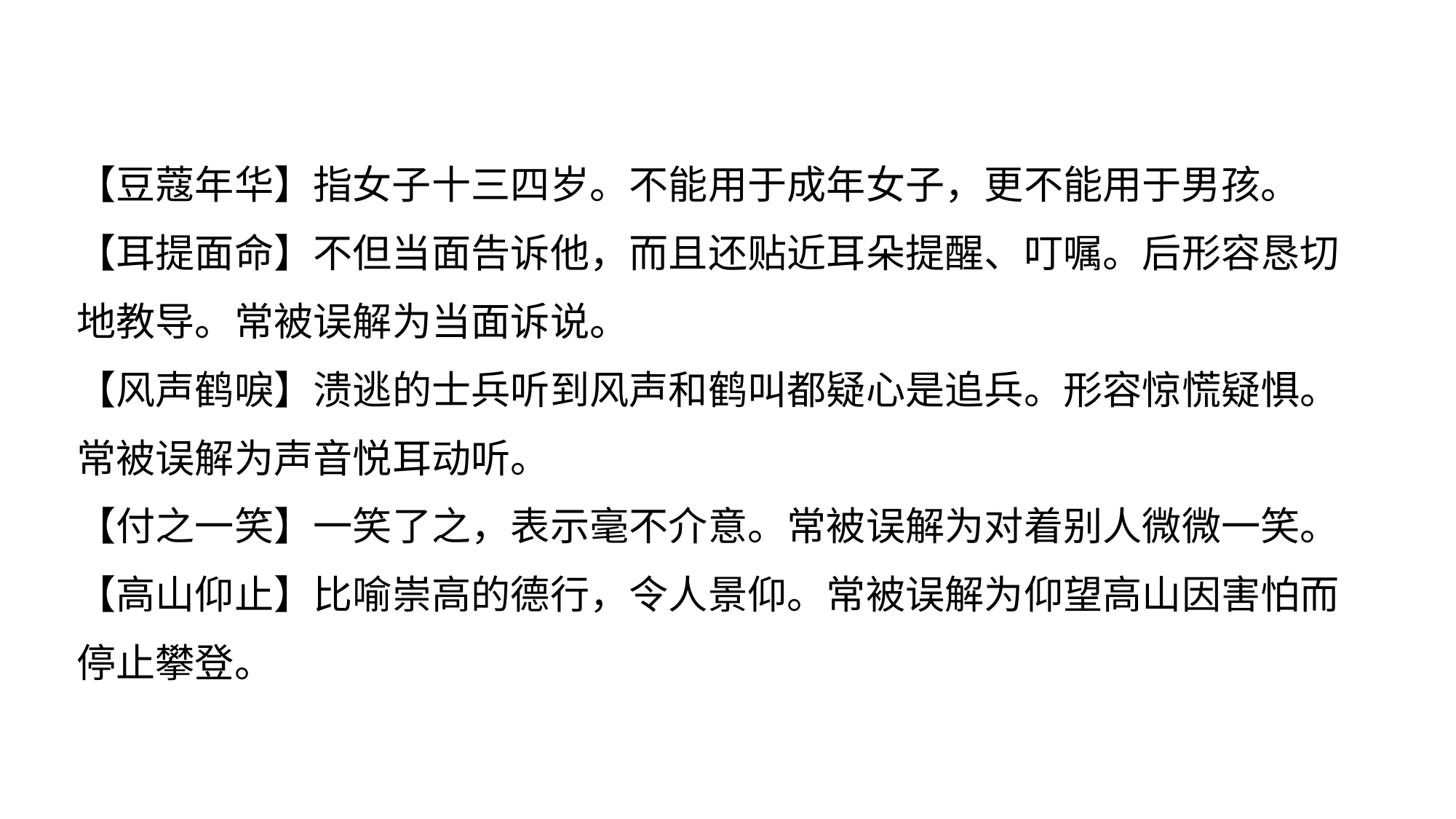

【豆蔻年华】指女子十三四岁。不能用于成年女子，更不能用于男孩。【耳提面命】不但当面告诉他，而且还贴近耳朵提醒、叮嘱。后形容恳切地教导。常被误解为当面诉说。
【风声鹤唳】溃逃的士兵听到风声和鹤叫都疑心是追兵。形容惊慌疑惧。常被误解为声音悦耳动听。
【付之一笑】一笑了之，表示毫不介意。常被误解为对着别人微微一笑。
【高山仰止】比喻崇高的德行，令人景仰。常被误解为仰望高山因害怕而停止攀登。